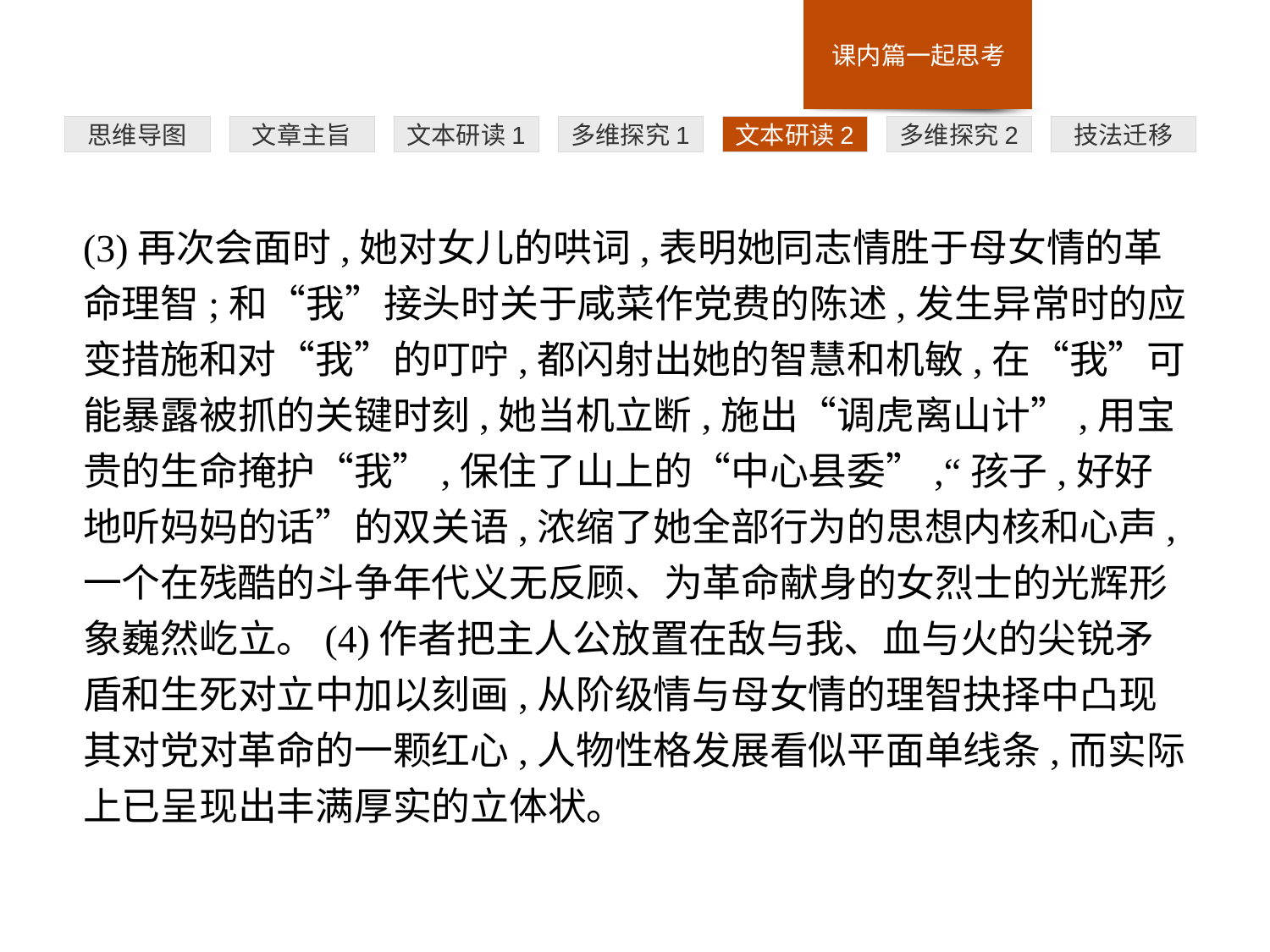

多维探究1
思维导图
文章主旨
文本研读1
文本研读2
多维探究2
技法迁移
(3)再次会面时,她对女儿的哄词,表明她同志情胜于母女情的革命理智;和“我”接头时关于咸菜作党费的陈述,发生异常时的应变措施和对“我”的叮咛,都闪射出她的智慧和机敏,在“我”可能暴露被抓的关键时刻,她当机立断,施出“调虎离山计”,用宝贵的生命掩护“我”,保住了山上的“中心县委”,“孩子,好好地听妈妈的话”的双关语,浓缩了她全部行为的思想内核和心声,一个在残酷的斗争年代义无反顾、为革命献身的女烈士的光辉形象巍然屹立。(4)作者把主人公放置在敌与我、血与火的尖锐矛盾和生死对立中加以刻画,从阶级情与母女情的理智抉择中凸现其对党对革命的一颗红心,人物性格发展看似平面单线条,而实际上已呈现出丰满厚实的立体状。